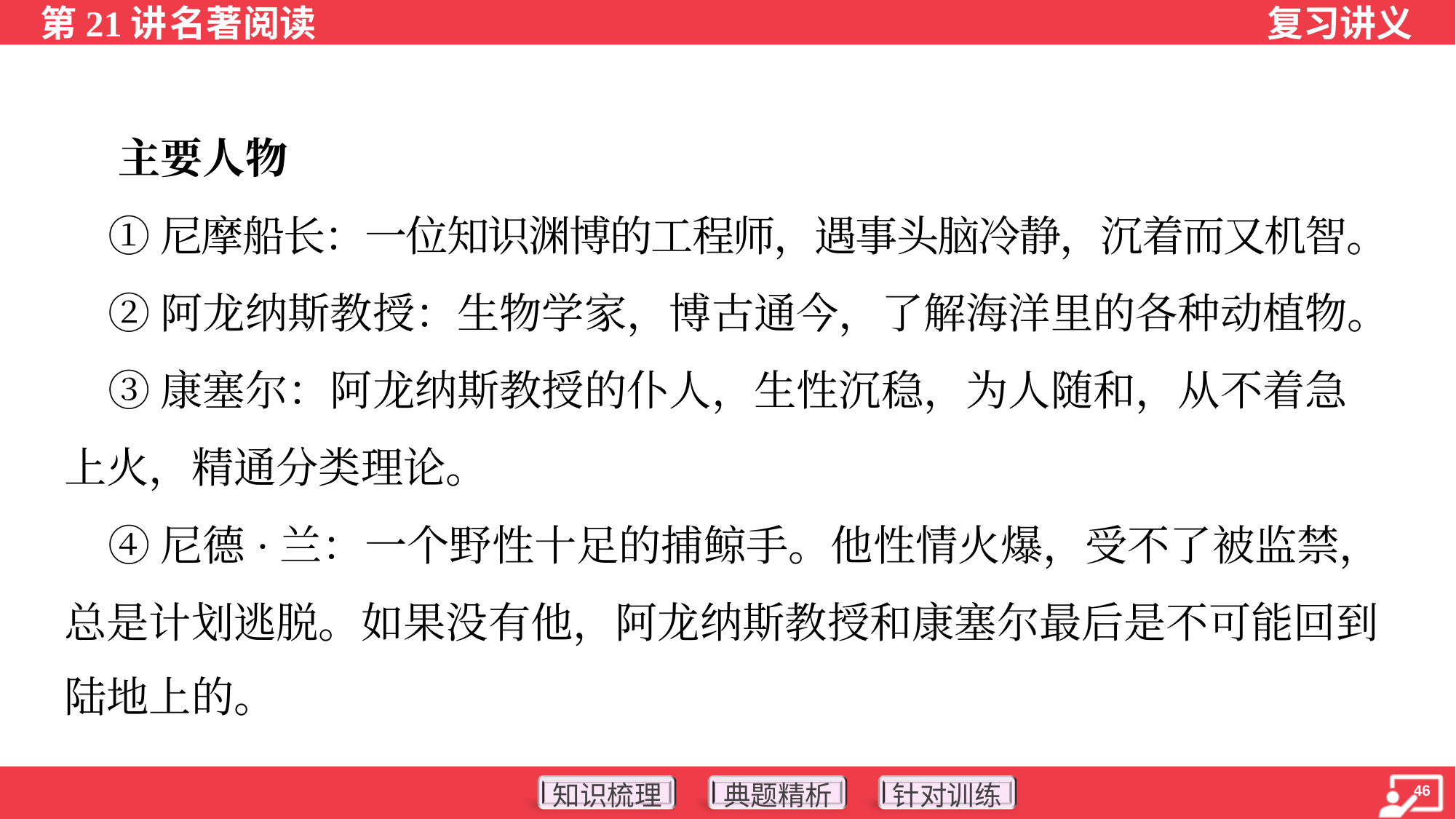

主要人物
    ①尼摩船长：一位知识渊博的工程师，遇事头脑冷静，沉着而又机智。
    ②阿龙纳斯教授：生物学家，博古通今，了解海洋里的各种动植物。
    ③康塞尔：阿龙纳斯教授的仆人，生性沉稳，为人随和，从不着急
上火，精通分类理论。
    ④尼德·兰：一个野性十足的捕鲸手。他性情火爆，受不了被监禁，
总是计划逃脱。如果没有他，阿龙纳斯教授和康塞尔最后是不可能回到
陆地上的。